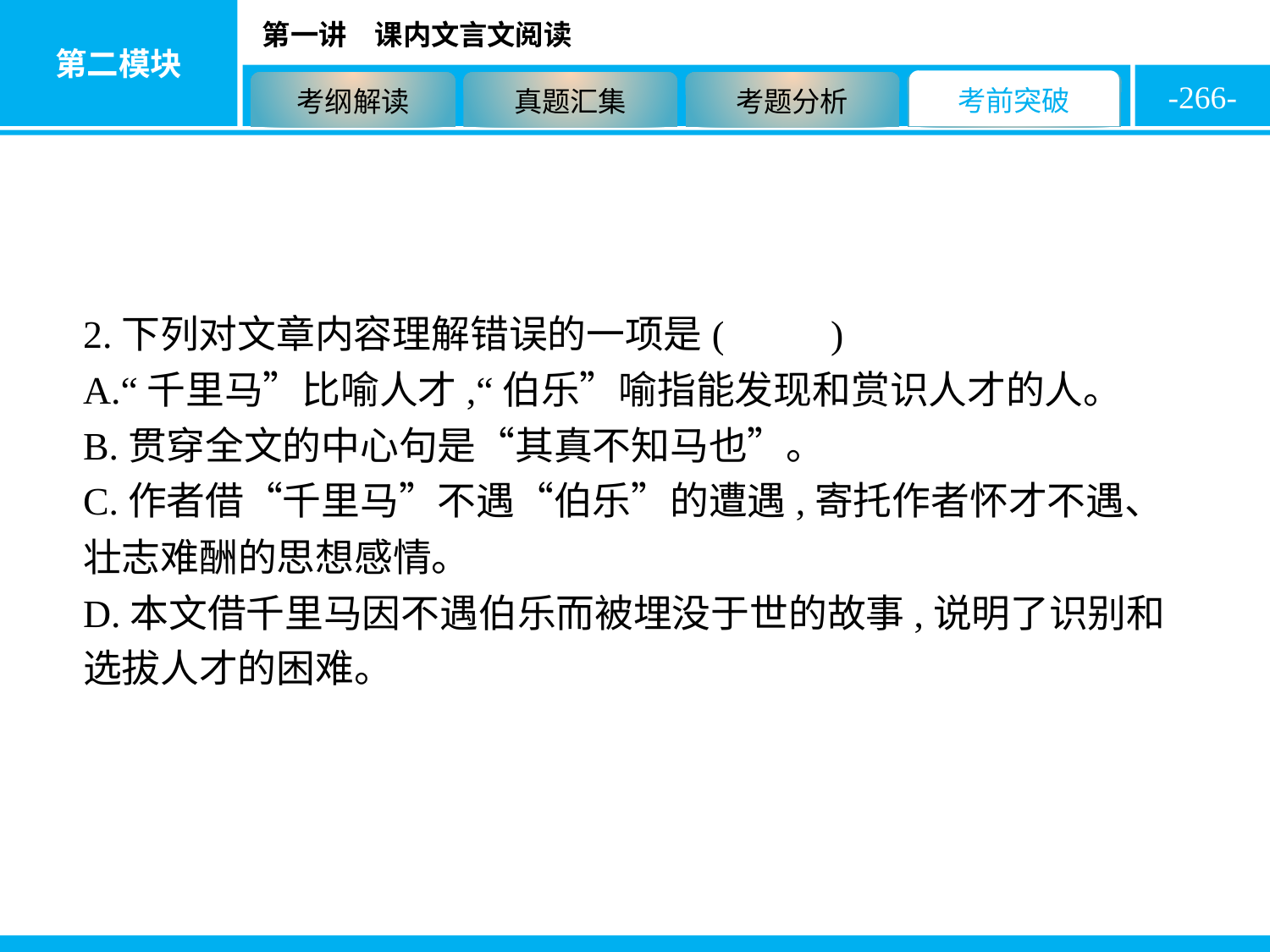

-266-
2.下列对文章内容理解错误的一项是(    D    )
A.“千里马”比喻人才,“伯乐”喻指能发现和赏识人才的人。
B.贯穿全文的中心句是“其真不知马也”。
C.作者借“千里马”不遇“伯乐”的遭遇,寄托作者怀才不遇、壮志难酬的思想感情。
D.本文借千里马因不遇伯乐而被埋没于世的故事,说明了识别和选拔人才的困难。